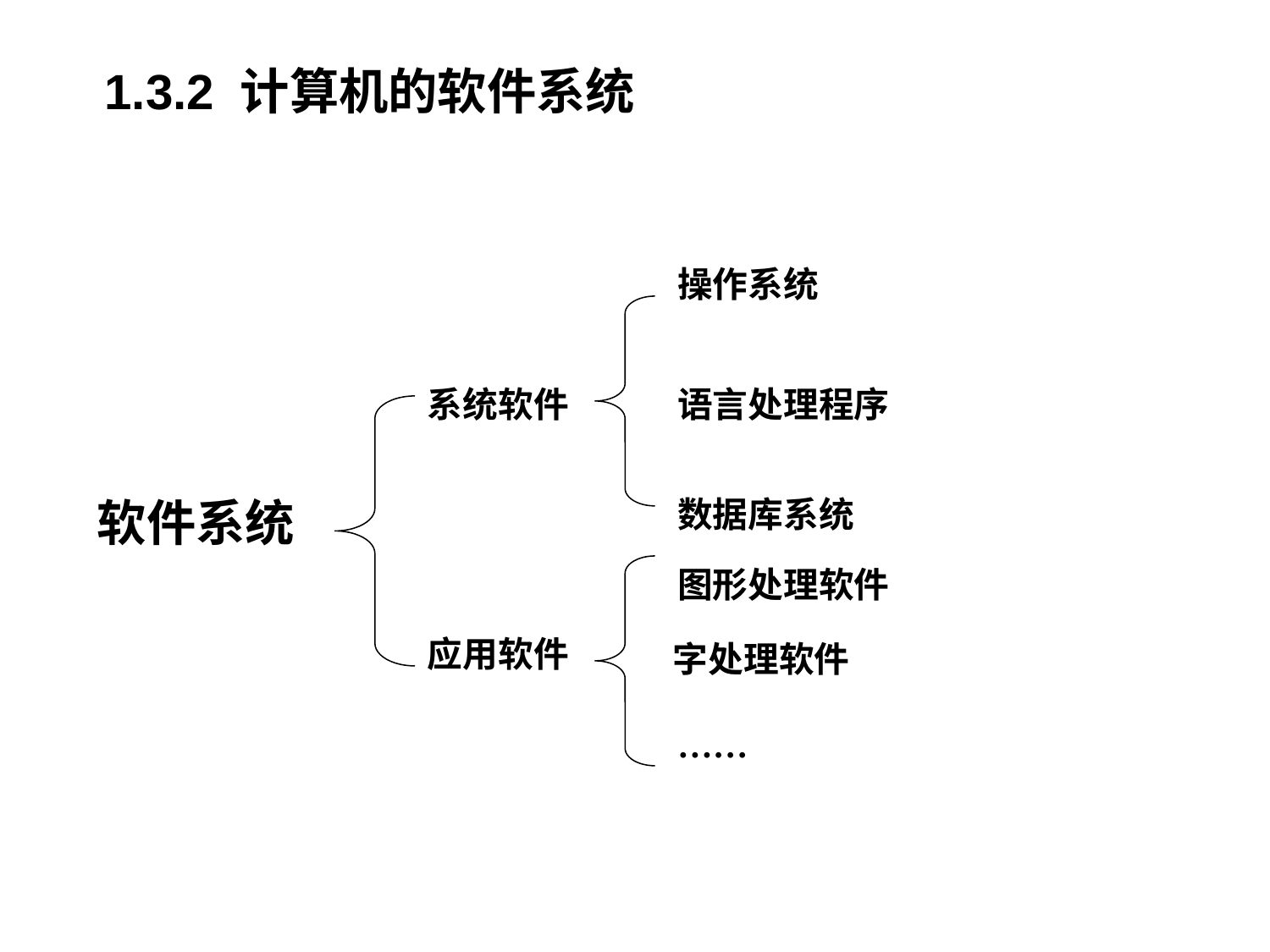

# 1.3.2 计算机的软件系统

操作系统

系统软件
语言处理程序

软件系统
数据库系统

图形处理软件
应用软件
字处理软件
……